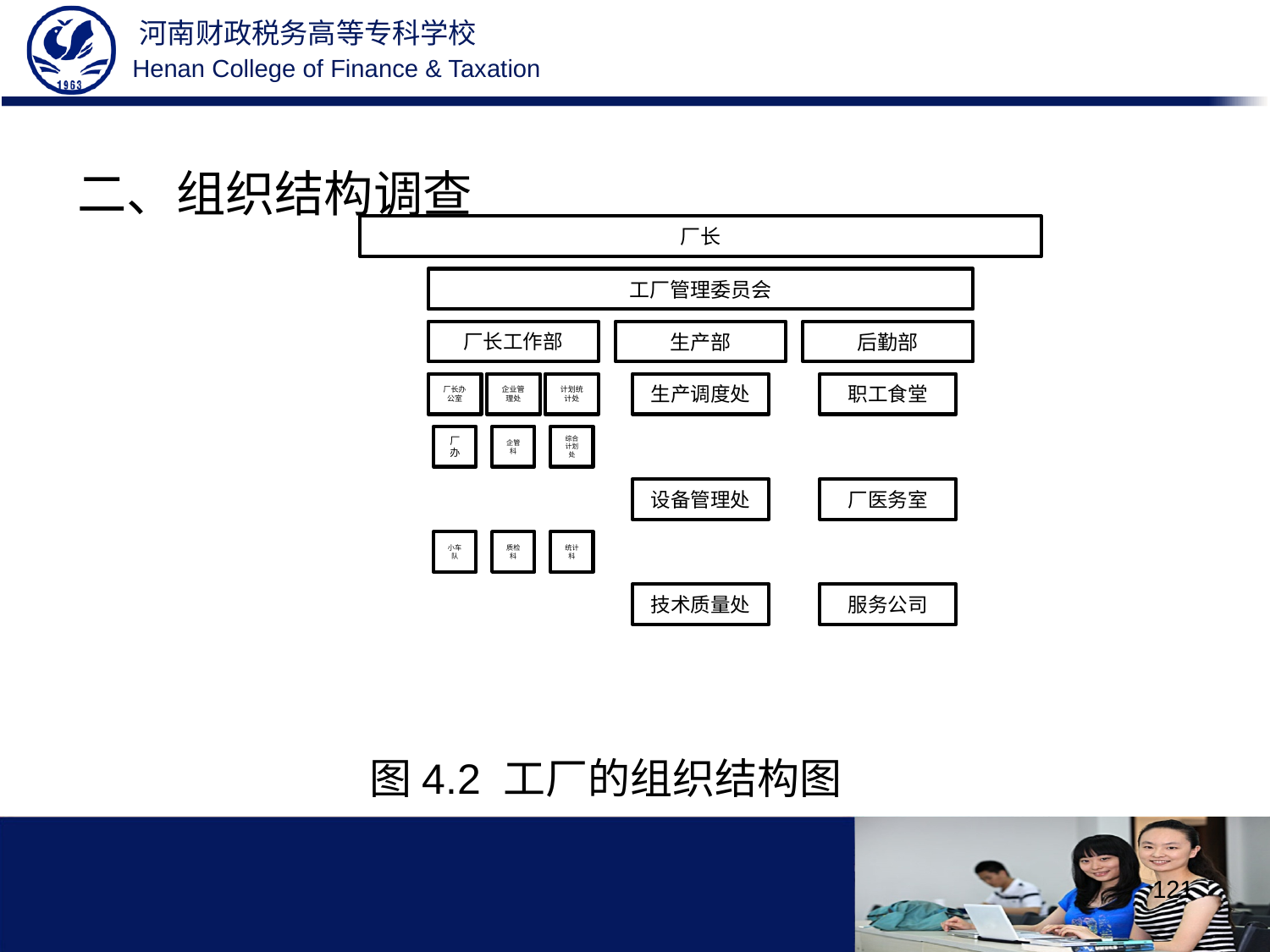

二、组织结构调查

厂长
工厂管理委员会
厂长工作部
生产部
后勤部
厂长办公室
企业管理处
计划统计处
生产调度处
设备管理处
技术质量处
职工食堂
厂医务室
服务公司
厂办
小车队
企管科
质检科
综合计划处
统计科
图4.2 工厂的组织结构图
121